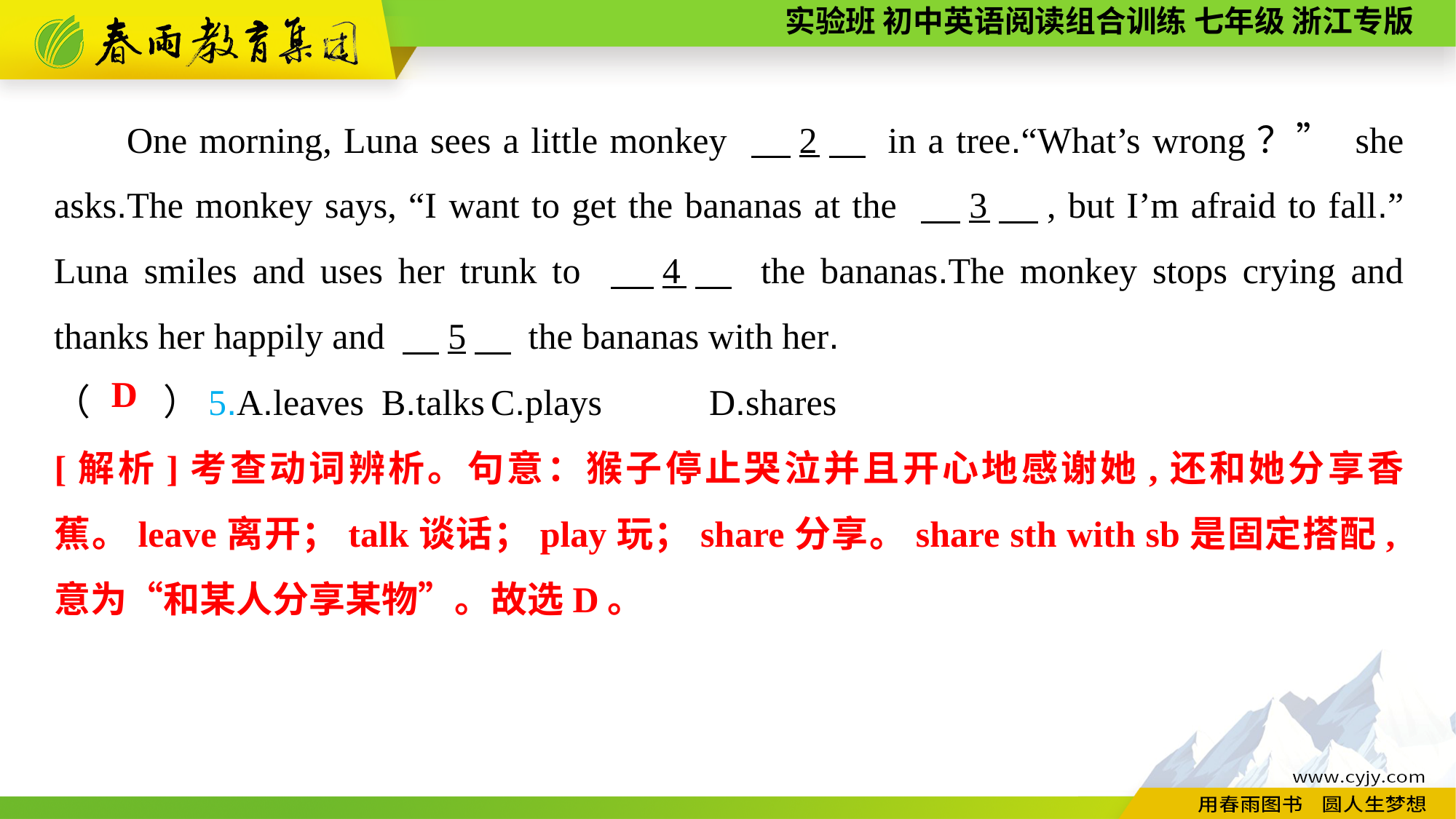

One morning, Luna sees a little monkey 　2　 in a tree.“What’s wrong？” she asks.The monkey says, “I want to get the bananas at the 　3　, but I’m afraid to fall.” Luna smiles and uses her trunk to 　4　 the bananas.The monkey stops crying and thanks her happily and 　5　 the bananas with her.
（　　）5.A.leaves	B.talks	C.plays	D.shares
D
[解析]考查动词辨析。句意：猴子停止哭泣并且开心地感谢她,还和她分享香蕉。leave离开；talk谈话；play玩；share分享。share sth with sb是固定搭配,意为“和某人分享某物”。故选D。